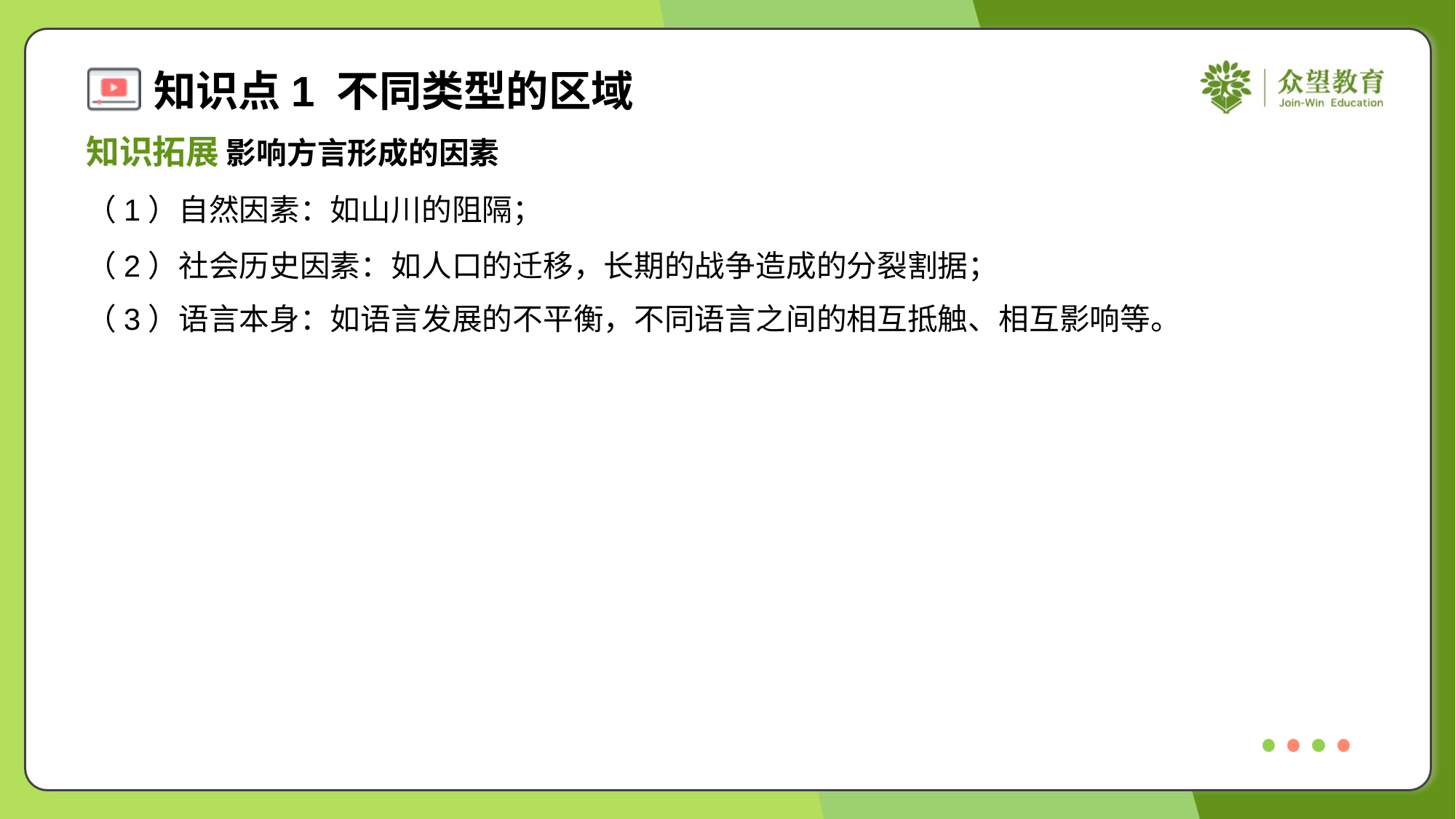

知识拓展 影响方言形成的因素
（1）自然因素：如山川的阻隔；
（2）社会历史因素：如人口的迁移，长期的战争造成的分裂割据；
（3）语言本身：如语言发展的不平衡，不同语言之间的相互抵触、相互影响等。